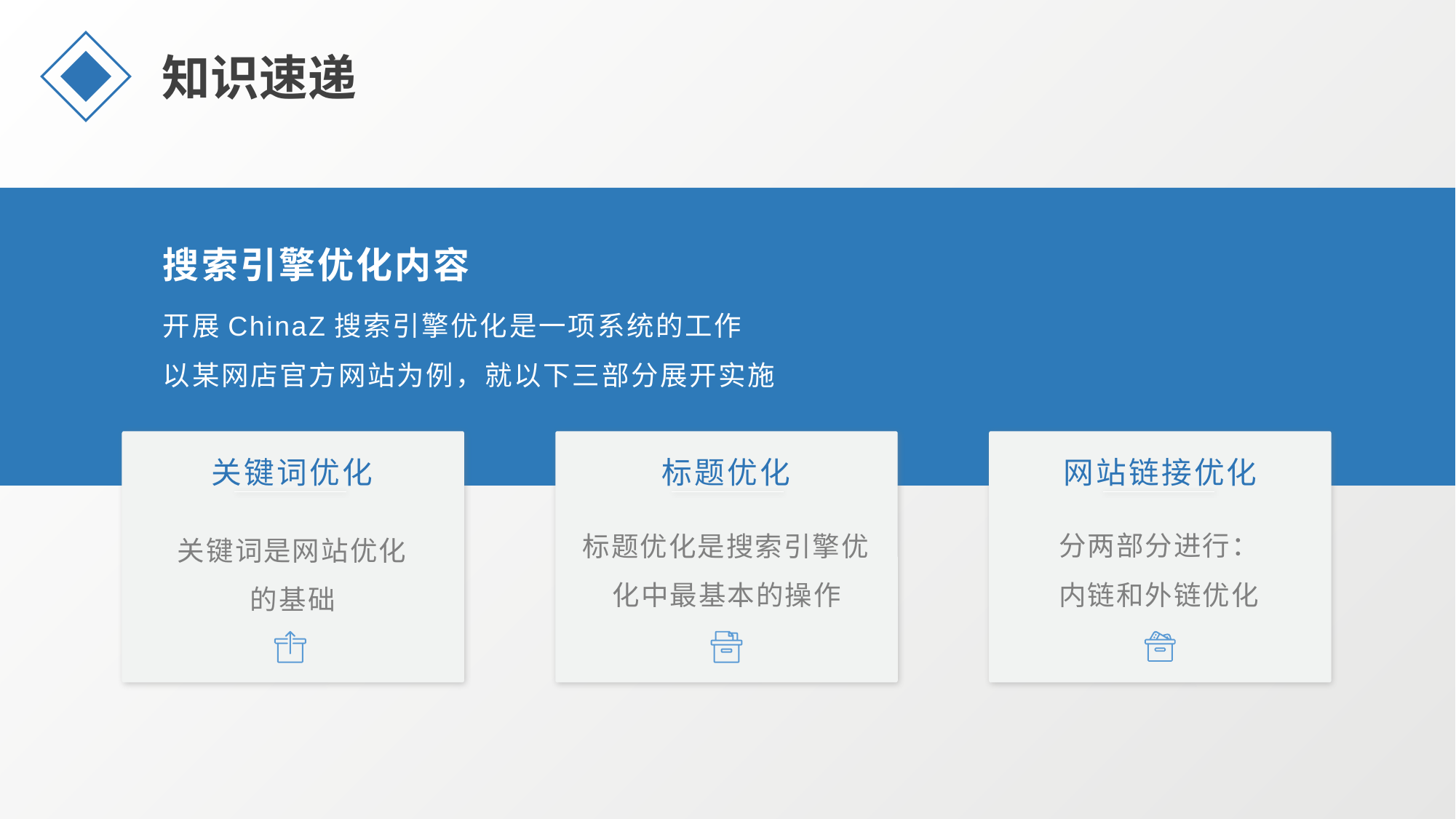

知识速递

搜索引擎优化内容
开展ChinaZ搜索引擎优化是一项系统的工作
以某网店官方网站为例，就以下三部分展开实施

关键词优化
标题优化
网站链接优化
分两部分进行：
内链和外链优化
标题优化是搜索引擎优化中最基本的操作
关键词是网站优化的基础